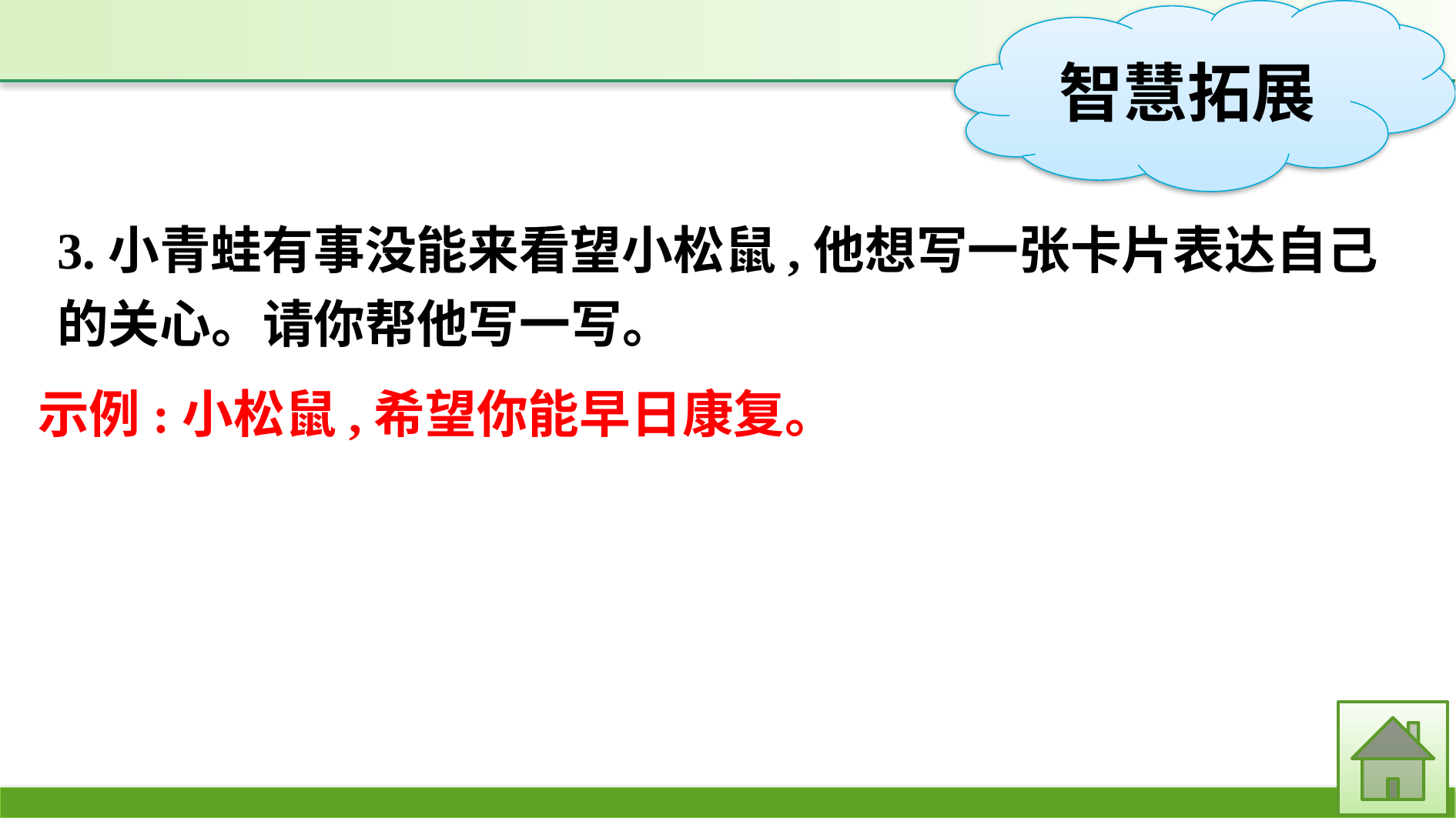

3.小青蛙有事没能来看望小松鼠,他想写一张卡片表达自己的关心。请你帮他写一写。
示例:小松鼠,希望你能早日康复。